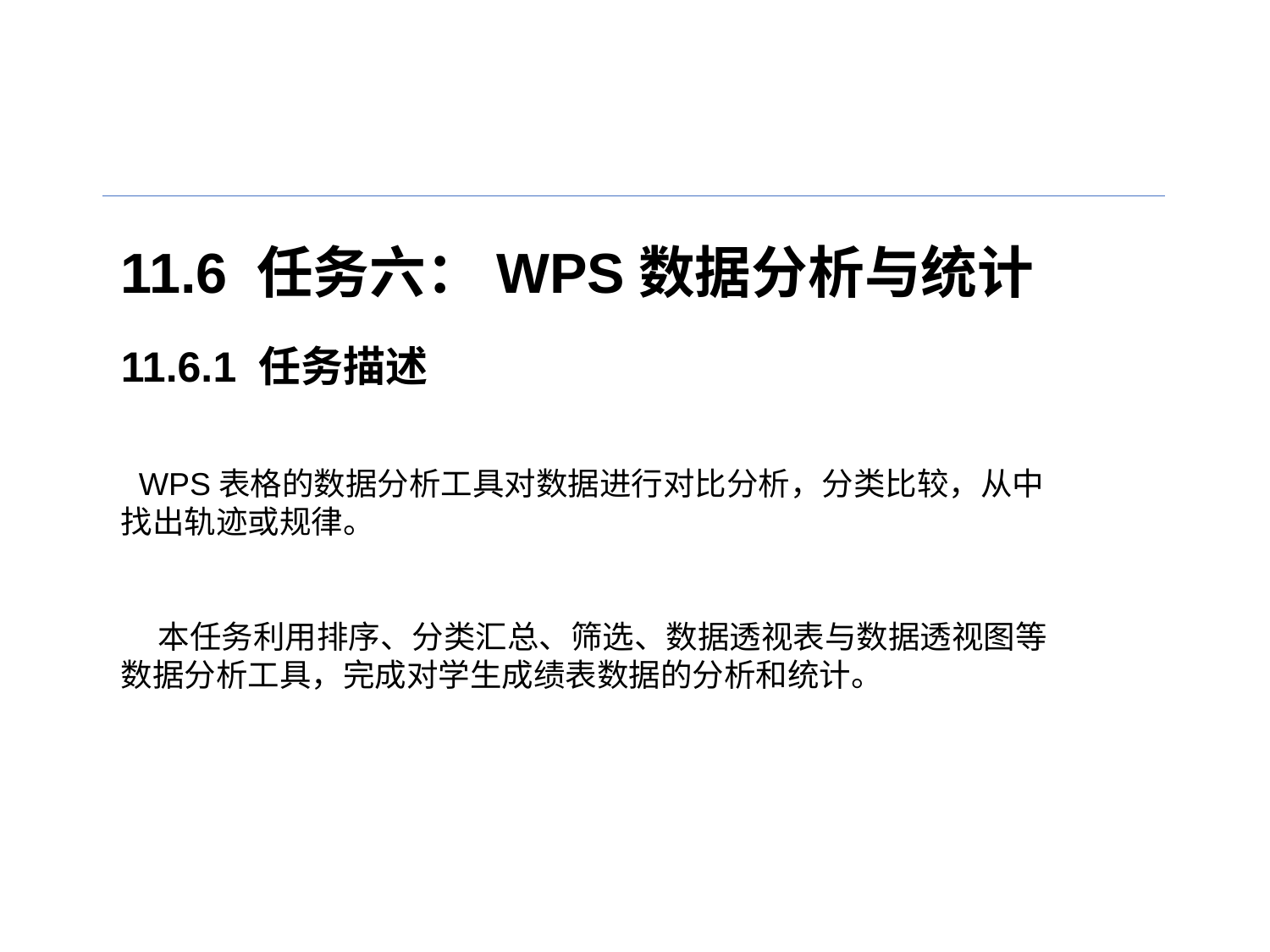

11.6 任务六：WPS数据分析与统计
11.6.1 任务描述
WPS表格的数据分析工具对数据进行对比分析，分类比较，从中找出轨迹或规律。
本任务利用排序、分类汇总、筛选、数据透视表与数据透视图等数据分析工具，完成对学生成绩表数据的分析和统计。